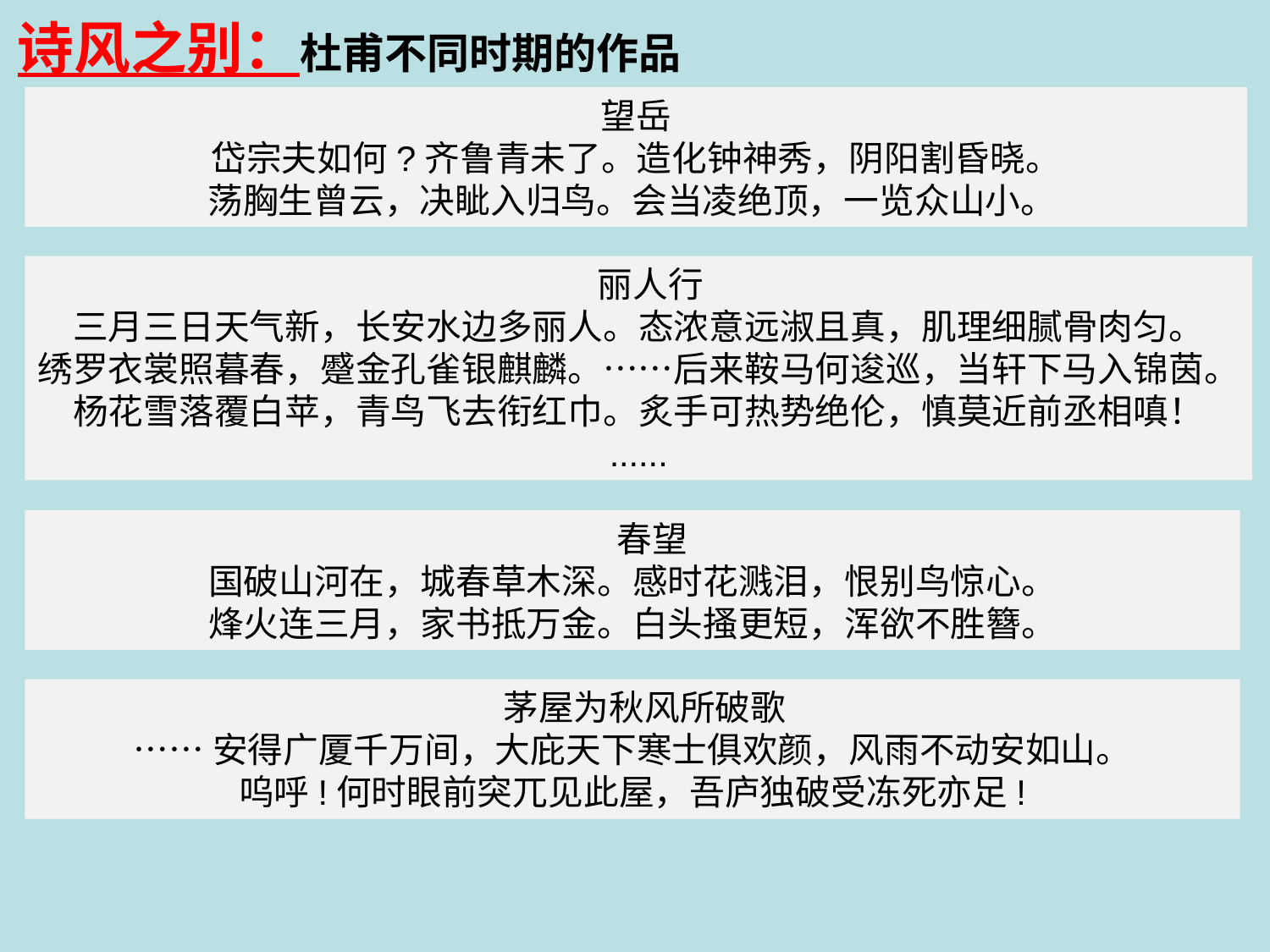

诗风之别：杜甫不同时期的作品
望岳
岱宗夫如何?齐鲁青未了。造化钟神秀，阴阳割昏晓。
荡胸生曾云，决眦入归鸟。会当凌绝顶，一览众山小。
  丽人行
三月三日天气新，长安水边多丽人。态浓意远淑且真，肌理细腻骨肉匀。
绣罗衣裳照暮春，蹙金孔雀银麒麟。……后来鞍马何逡巡，当轩下马入锦茵。杨花雪落覆白苹，青鸟飞去衔红巾。炙手可热势绝伦，慎莫近前丞相嗔！
......
    春望
国破山河在，城春草木深。感时花溅泪，恨别鸟惊心。
烽火连三月，家书抵万金。白头搔更短，浑欲不胜簪。
  茅屋为秋风所破歌
……安得广厦千万间，大庇天下寒士俱欢颜，风雨不动安如山。
呜呼!何时眼前突兀见此屋，吾庐独破受冻死亦足!